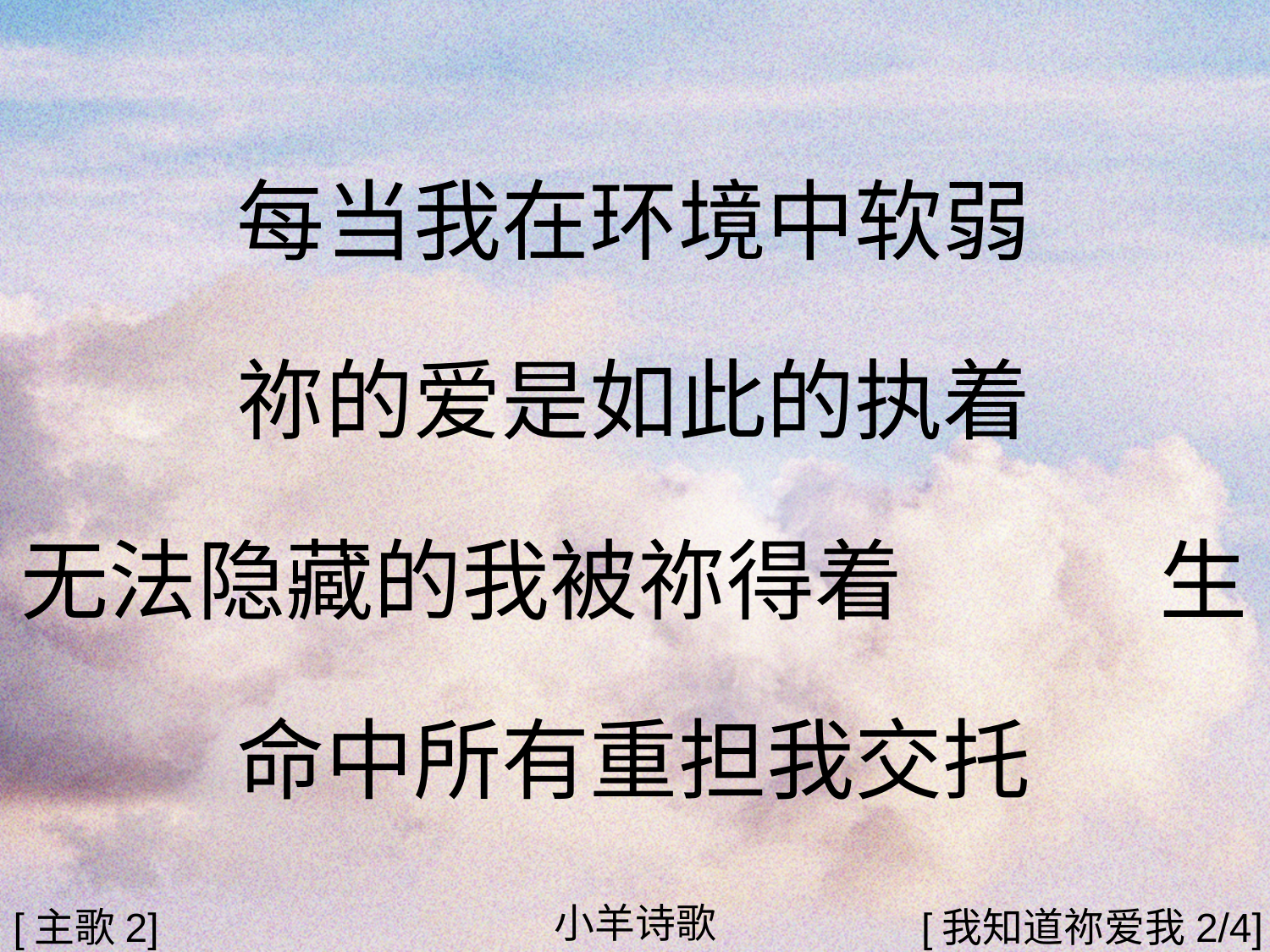

每当我在环境中软弱
祢的爱是如此的执着
无法隐藏的我被祢得着             生命中所有重担我交托
#

小羊诗歌
[主歌2]
[我知道祢爱我2/4]